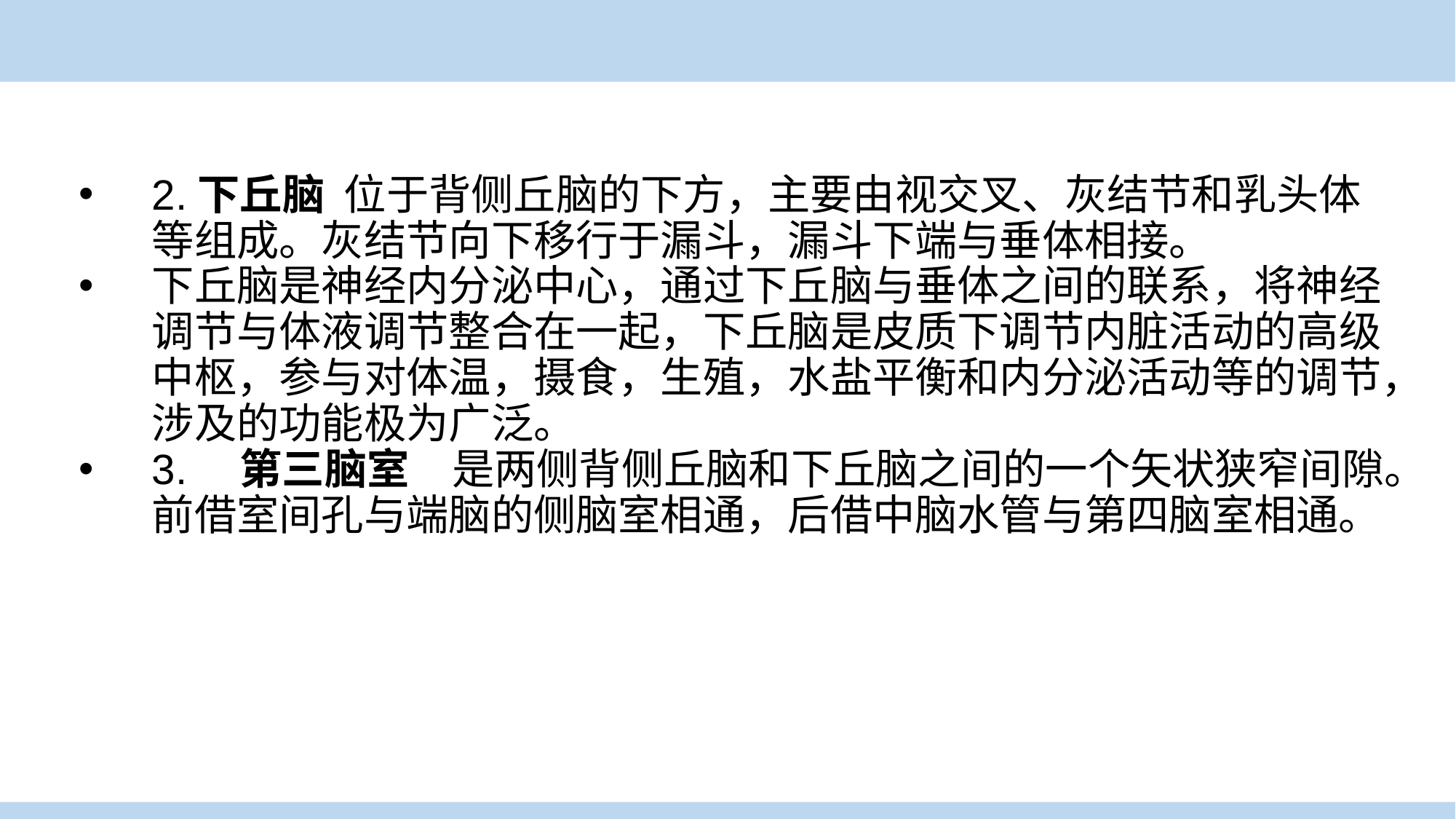

2.下丘脑  位于背侧丘脑的下方，主要由视交叉、灰结节和乳头体等组成。灰结节向下移行于漏斗，漏斗下端与垂体相接。
下丘脑是神经内分泌中心，通过下丘脑与垂体之间的联系，将神经调节与体液调节整合在一起，下丘脑是皮质下调节内脏活动的高级中枢，参与对体温，摄食，生殖，水盐平衡和内分泌活动等的调节，涉及的功能极为广泛。
3.　第三脑室　是两侧背侧丘脑和下丘脑之间的一个矢状狭窄间隙。前借室间孔与端脑的侧脑室相通，后借中脑水管与第四脑室相通。